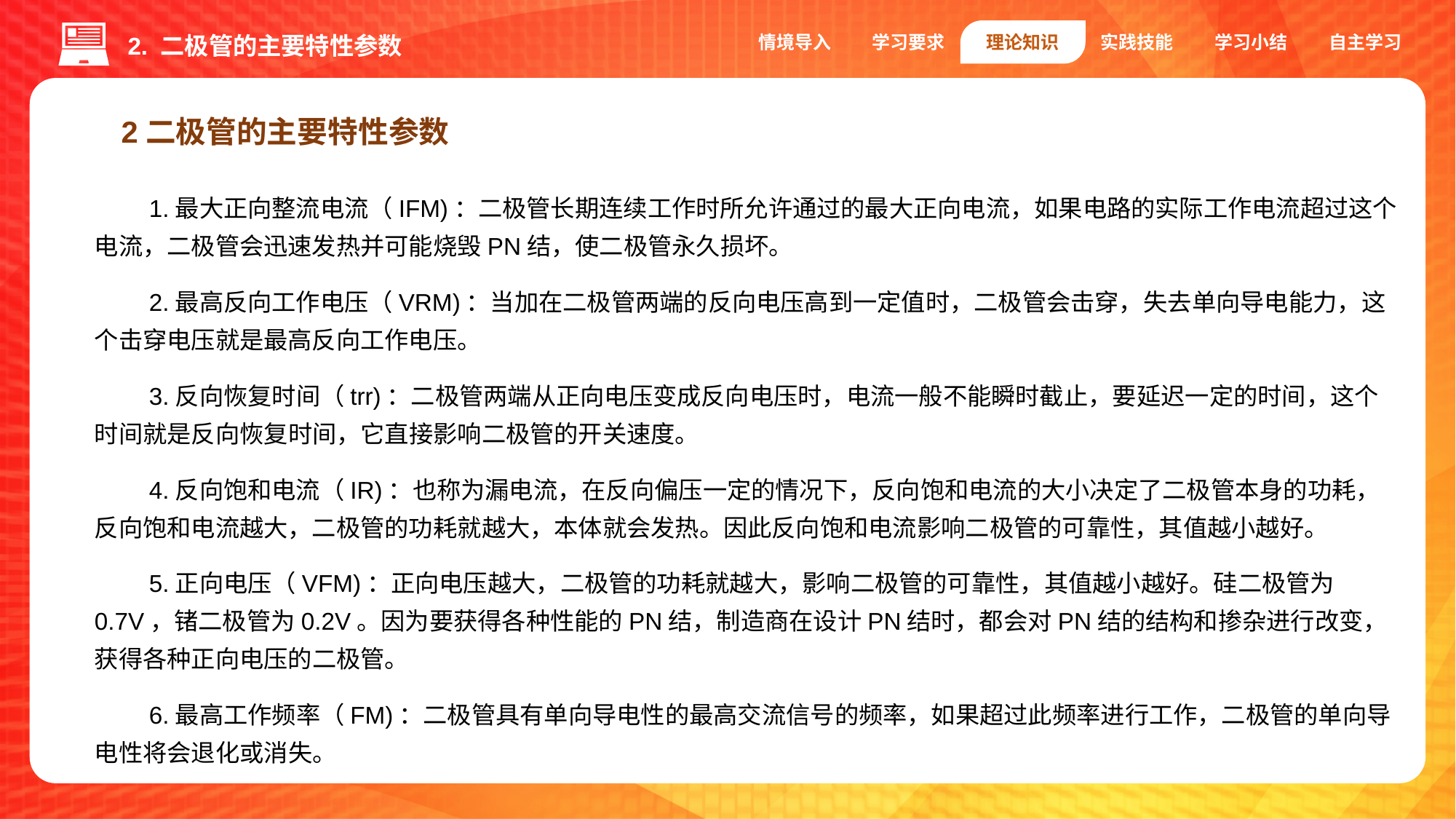

情境导入
学习要求
理论知识
实践技能
学习小结
自主学习

2. 二极管的主要特性参数
2二极管的主要特性参数
1.最大正向整流电流（IFM)：二极管长期连续工作时所允许通过的最大正向电流，如果电路的实际工作电流超过这个电流，二极管会迅速发热并可能烧毁PN结，使二极管永久损坏。
2.最高反向工作电压（VRM)：当加在二极管两端的反向电压高到一定值时，二极管会击穿，失去单向导电能力，这个击穿电压就是最高反向工作电压。
3.反向恢复时间（trr)：二极管两端从正向电压变成反向电压时，电流一般不能瞬时截止，要延迟一定的时间，这个时间就是反向恢复时间，它直接影响二极管的开关速度。
4.反向饱和电流（IR)：也称为漏电流，在反向偏压一定的情况下，反向饱和电流的大小决定了二极管本身的功耗，反向饱和电流越大，二极管的功耗就越大，本体就会发热。因此反向饱和电流影响二极管的可靠性，其值越小越好。
5.正向电压（VFM)：正向电压越大，二极管的功耗就越大，影响二极管的可靠性，其值越小越好。硅二极管为0.7V，锗二极管为0.2V。因为要获得各种性能的PN结，制造商在设计PN结时，都会对PN结的结构和掺杂进行改变，获得各种正向电压的二极管。
6.最高工作频率（FM)：二极管具有单向导电性的最高交流信号的频率，如果超过此频率进行工作，二极管的单向导电性将会退化或消失。